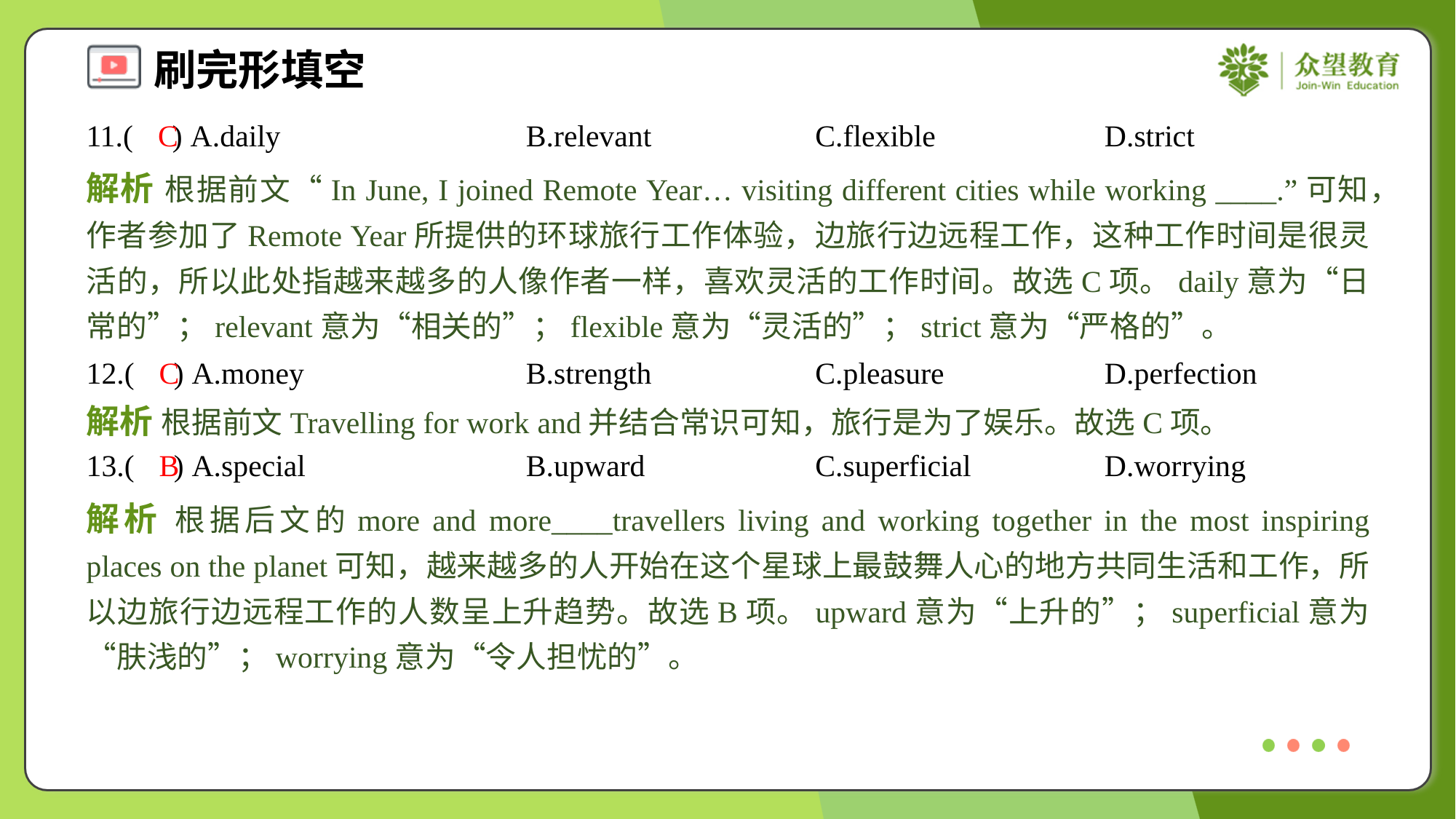

11.(     ) A.daily	B.relevant	C.flexible	D.strict
C
解析 根据前文“In June, I joined Remote Year… visiting different cities while working ____.”可知，作者参加了Remote Year所提供的环球旅行工作体验，边旅行边远程工作，这种工作时间是很灵活的，所以此处指越来越多的人像作者一样，喜欢灵活的工作时间。故选C项。daily意为“日常的”；relevant意为“相关的”；flexible意为“灵活的”；strict意为“严格的”。
12.(     ) A.money	B.strength	C.pleasure	D.perfection
C
解析 根据前文Travelling for work and并结合常识可知，旅行是为了娱乐。故选C项。
13.(     ) A.special	B.upward	C.superficial	D.worrying
B
解析 根据后文的more and more____travellers living and working together in the most inspiring places on the planet可知，越来越多的人开始在这个星球上最鼓舞人心的地方共同生活和工作，所以边旅行边远程工作的人数呈上升趋势。故选B项。upward意为“上升的”；superficial意为“肤浅的”；worrying意为“令人担忧的”。